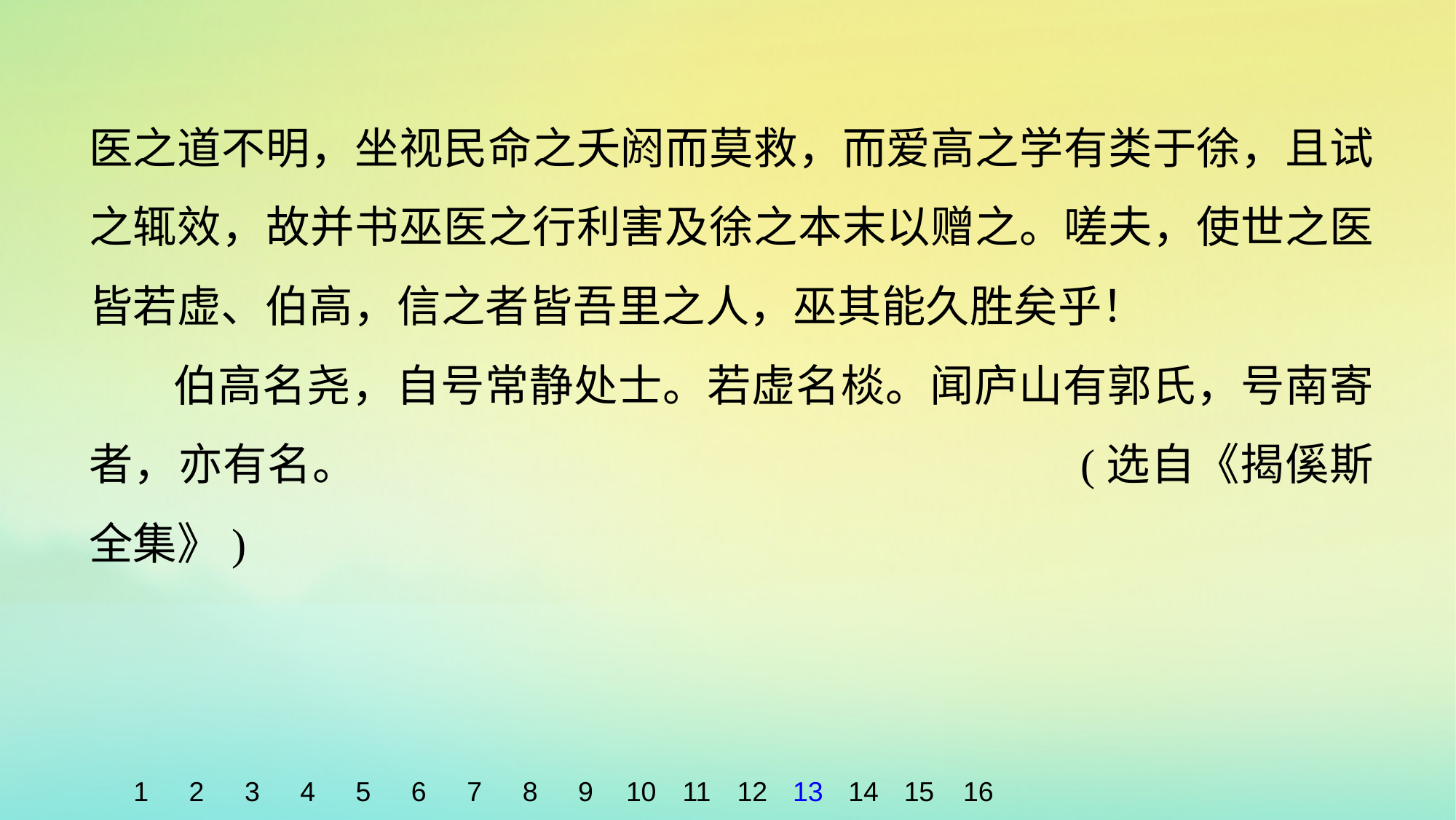

医之道不明，坐视民命之夭阏而莫救，而爱高之学有类于徐，且试之辄效，故并书巫医之行利害及徐之本末以赠之。嗟夫，使世之医皆若虚、伯高，信之者皆吾里之人，巫其能久胜矣乎！
伯高名尧，自号常静处士。若虚名棪。闻庐山有郭氏，号南寄者，亦有名。							(选自《揭傒斯全集》)
1
2
3
4
5
6
7
8
9
10
11
12
13
14
15
16